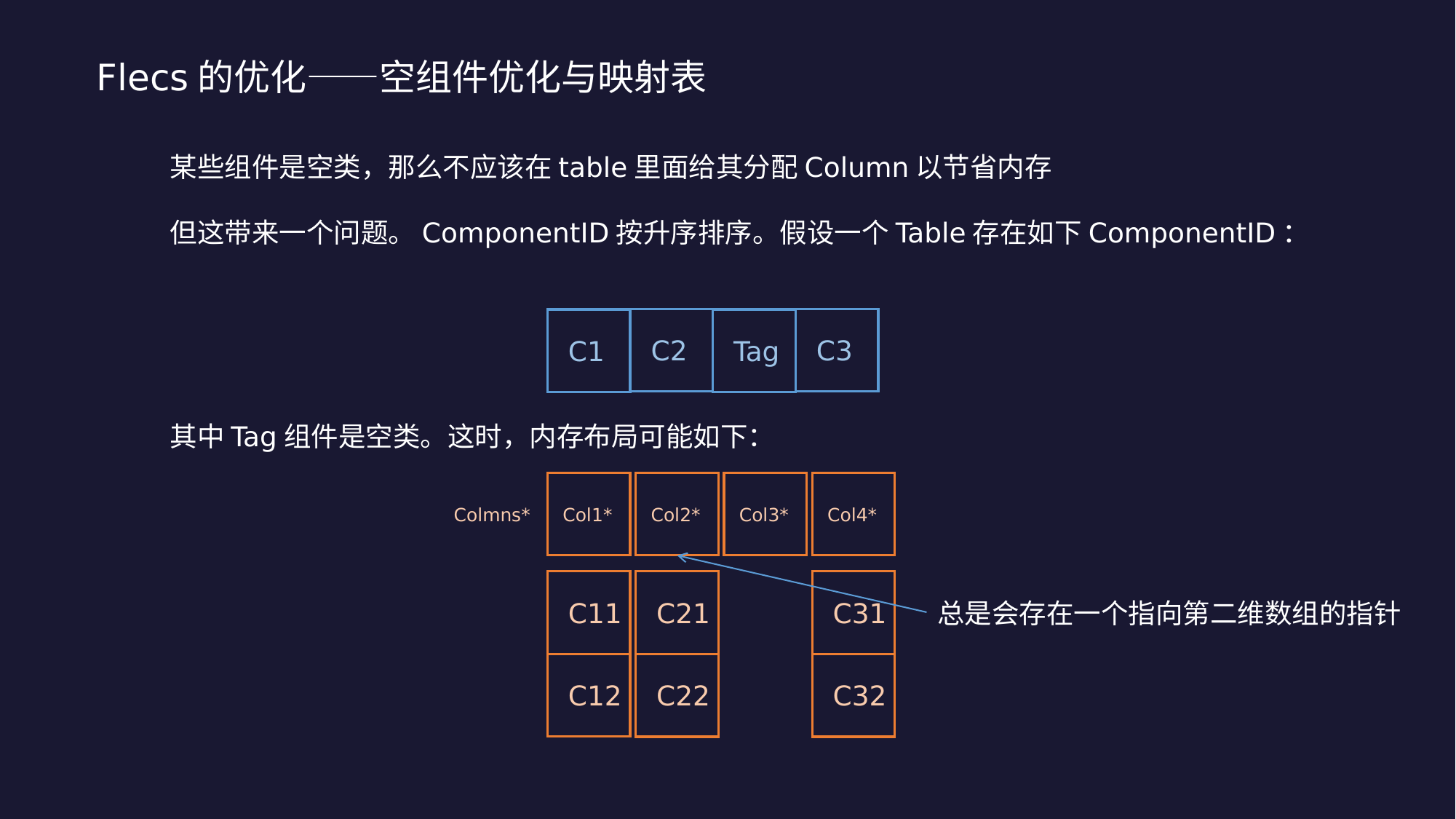

Flecs的优化——空组件优化与映射表
某些组件是空类，那么不应该在table里面给其分配Column以节省内存

但这带来一个问题。ComponentID按升序排序。假设一个Table存在如下ComponentID：

C2

C3

C1

Tag
其中Tag组件是空类。这时，内存布局可能如下：

Col1*

Col2*

Col3*

Col4*
Colmns*

C11

C21

C31
总是会存在一个指向第二维数组的指针

C12

C22

C32